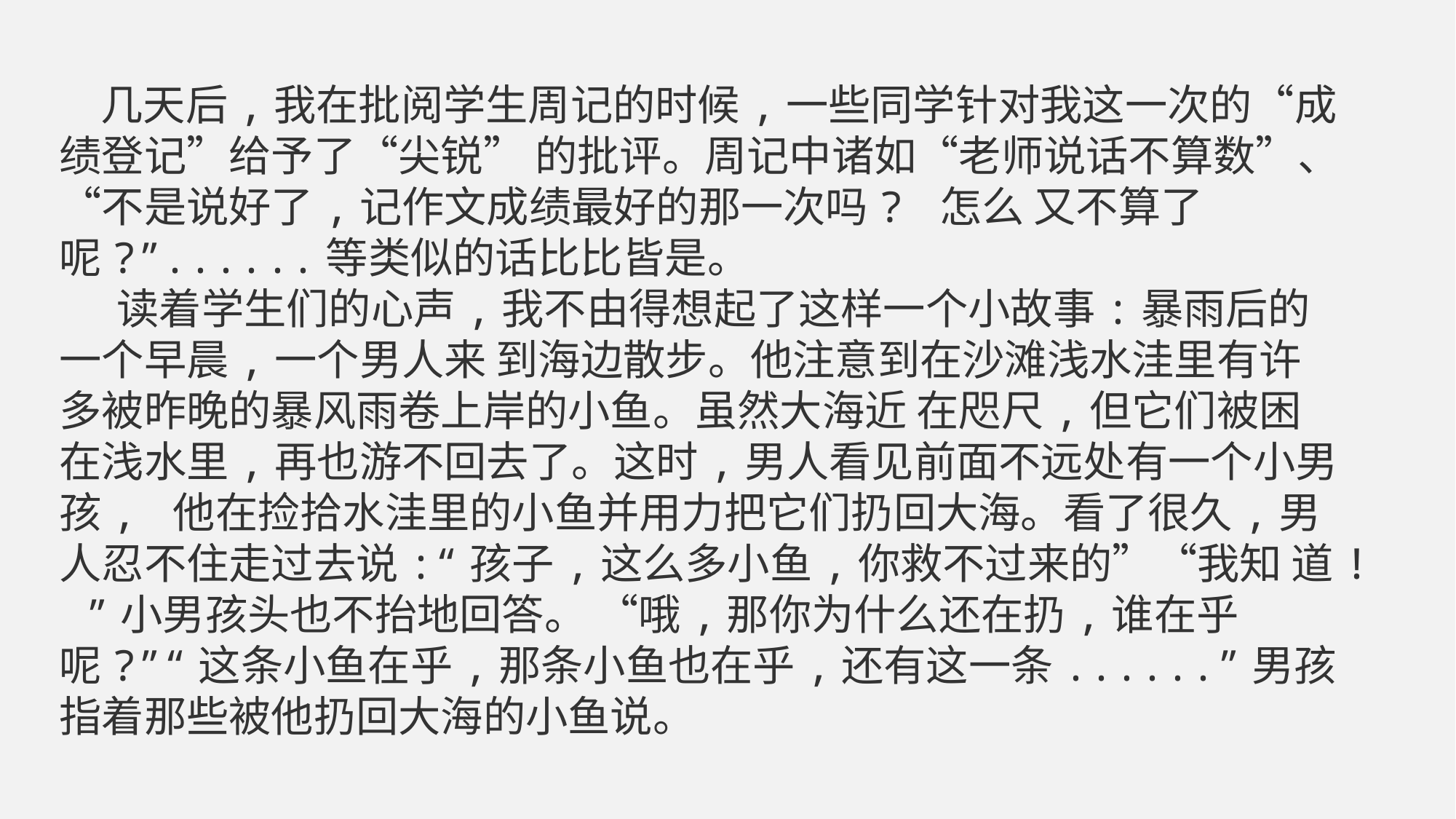

几天后,我在批阅学生周记的时候,一些同学针对我这一次的“成绩登记”给予了“尖锐” 的批评。周记中诸如“老师说话不算数”、“不是说好了,记作文成绩最好的那一次吗? 怎么 又不算了呢?”......等类似的话比比皆是。
     读着学生们的心声,我不由得想起了这样一个小故事:暴雨后的一个早晨,一个男人来 到海边散步。他注意到在沙滩浅水洼里有许多被昨晚的暴风雨卷上岸的小鱼。虽然大海近 在咫尺,但它们被困在浅水里,再也游不回去了。这时,男人看见前面不远处有一个小男孩, 他在捡拾水洼里的小鱼并用力把它们扔回大海。看了很久,男人忍不住走过去说:“孩子,这么多小鱼,你救不过来的”“我知 道! ”小男孩头也不抬地回答。 “哦,那你为什么还在扔,谁在乎呢?”“这条小鱼在乎,那条小鱼也在乎,还有这一条......”男孩指着那些被他扔回大海的小鱼说。